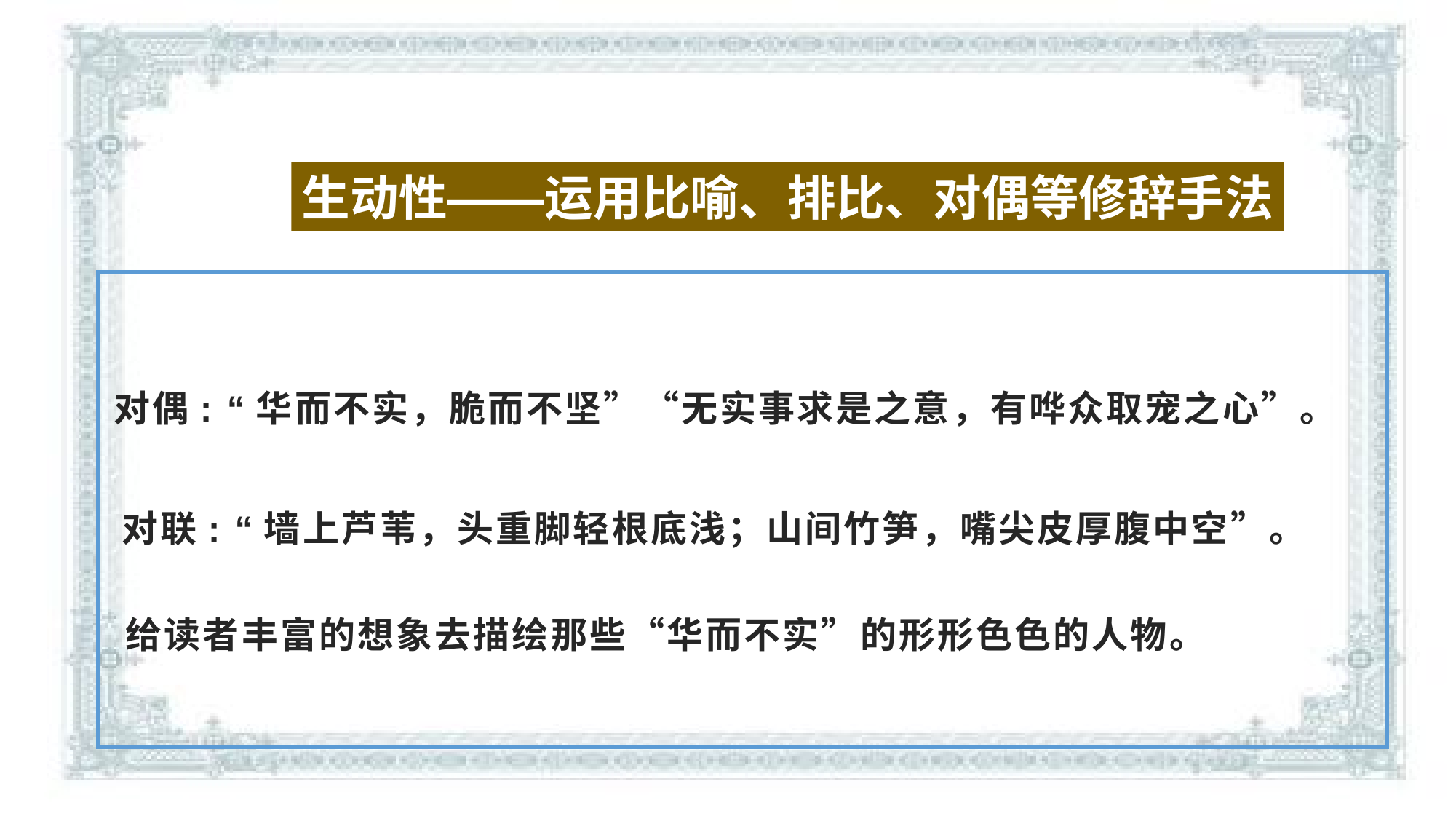

生动性——运用比喻、排比、对偶等修辞手法

对偶: “华而不实，脆而不坚”“无实事求是之意，有哗众取宠之心”。
对联: “墙上芦苇，头重脚轻根底浅；山间竹笋，嘴尖皮厚腹中空”。
给读者丰富的想象去描绘那些“华而不实”的形形色色的人物。